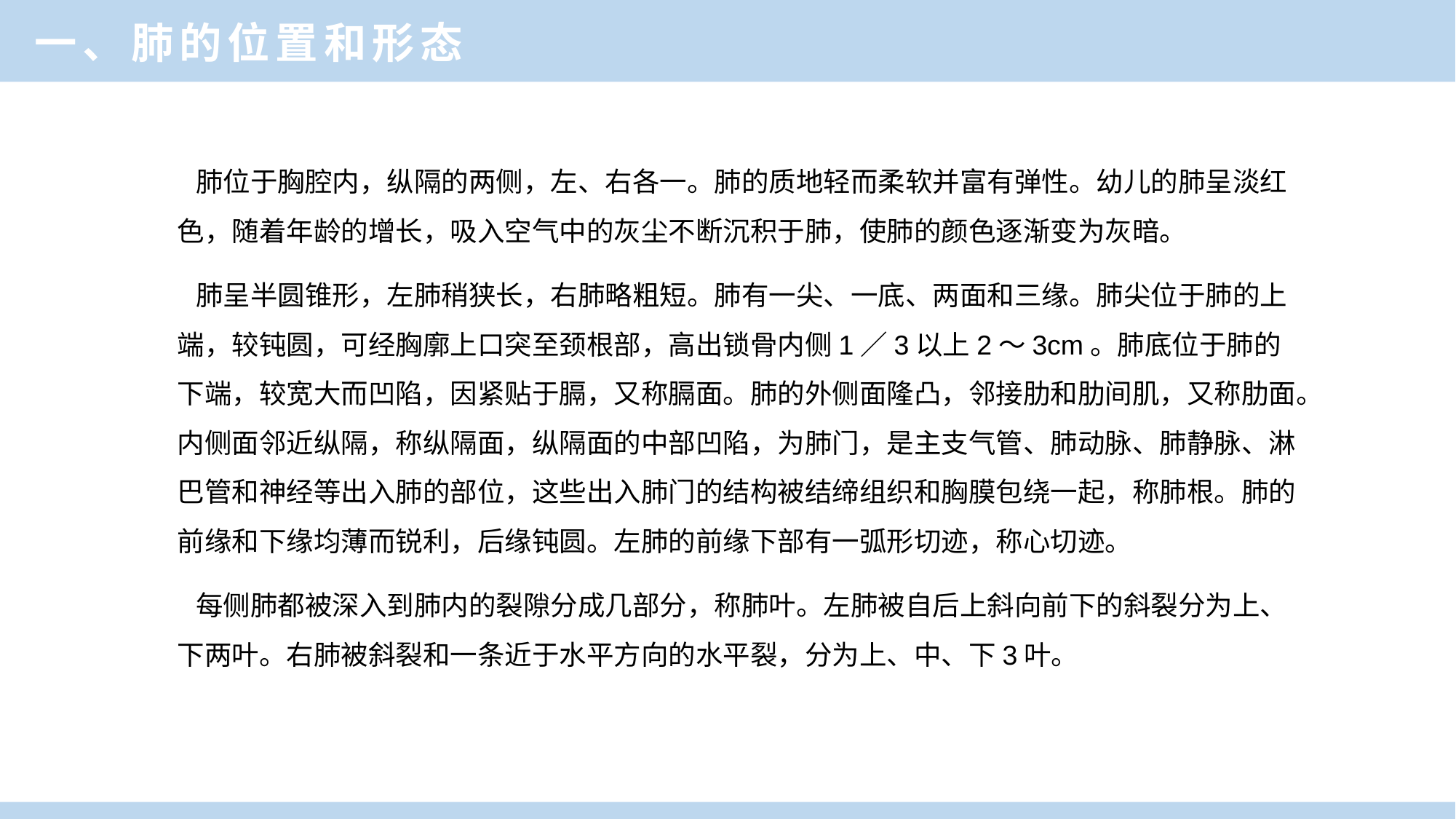

一、肺的位置和形态

  肺位于胸腔内，纵隔的两侧，左、右各一。肺的质地轻而柔软并富有弹性。幼儿的肺呈淡红色，随着年龄的增长，吸入空气中的灰尘不断沉积于肺，使肺的颜色逐渐变为灰暗。
  肺呈半圆锥形，左肺稍狭长，右肺略粗短。肺有一尖、一底、两面和三缘。肺尖位于肺的上端，较钝圆，可经胸廓上口突至颈根部，高出锁骨内侧1／3以上2～3cm。肺底位于肺的下端，较宽大而凹陷，因紧贴于膈，又称膈面。肺的外侧面隆凸，邻接肋和肋间肌，又称肋面。内侧面邻近纵隔，称纵隔面，纵隔面的中部凹陷，为肺门，是主支气管、肺动脉、肺静脉、淋巴管和神经等出入肺的部位，这些出入肺门的结构被结缔组织和胸膜包绕一起，称肺根。肺的前缘和下缘均薄而锐利，后缘钝圆。左肺的前缘下部有一弧形切迹，称心切迹。
  每侧肺都被深入到肺内的裂隙分成几部分，称肺叶。左肺被自后上斜向前下的斜裂分为上、下两叶。右肺被斜裂和一条近于水平方向的水平裂，分为上、中、下3叶。